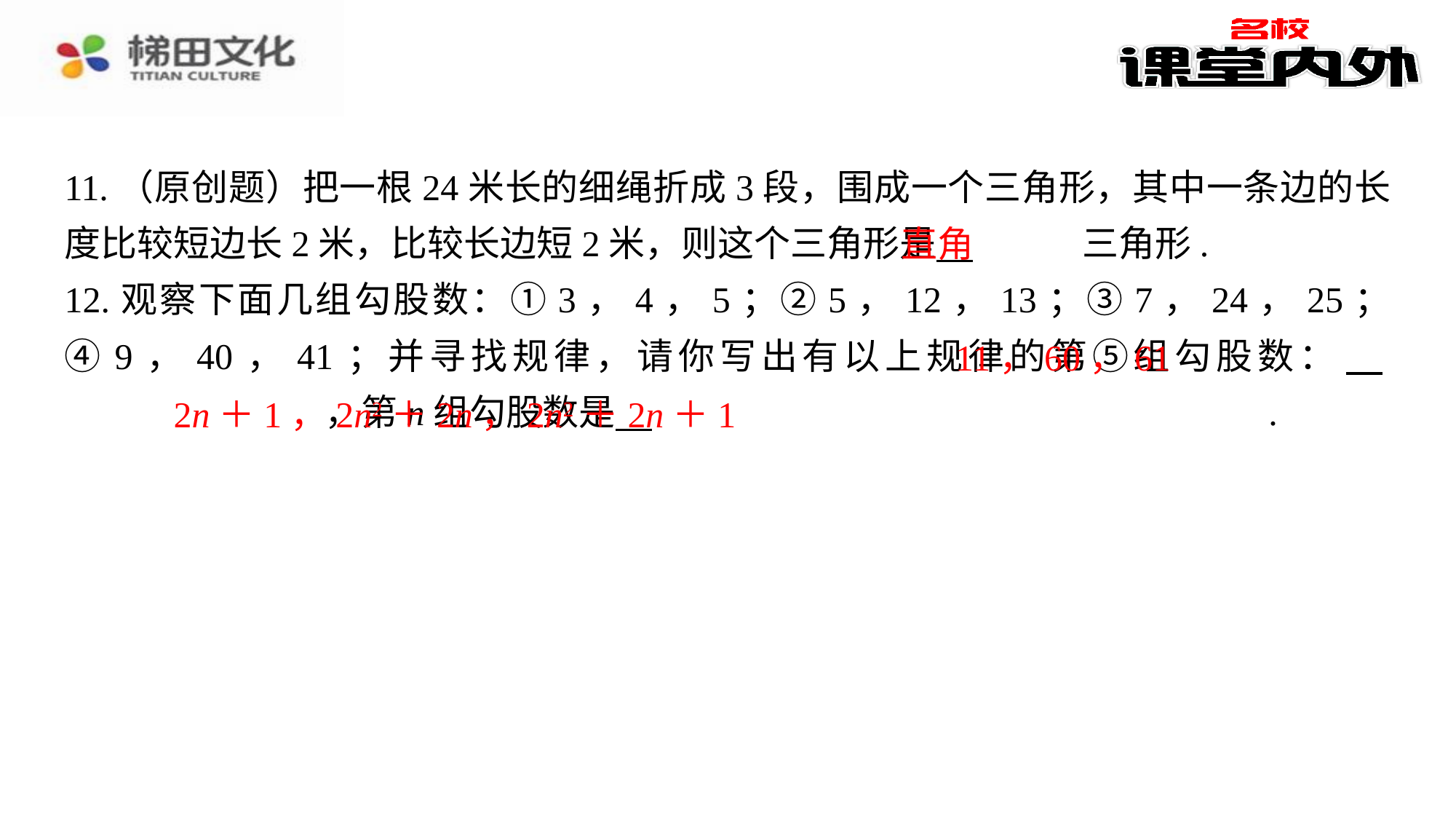

11.（原创题）把一根24米长的细绳折成3段，围成一个三角形，其中一条边的长度比较短边长2米，比较长边短2米，则这个三角形是 　直角　⁠三角形.
12.观察下面几组勾股数：①3，4，5；②5，12，13；③7，24，25；④9，40，41；并寻找规律，请你写出有以上规律的第⑤组勾股数： 　11，60，61　⁠，第n组勾股数是 　2n＋1，2n2＋2n，2n2＋2n＋1　⁠.
直角
11，60，61
2n＋1，2n2＋2n，2n2＋2n＋1